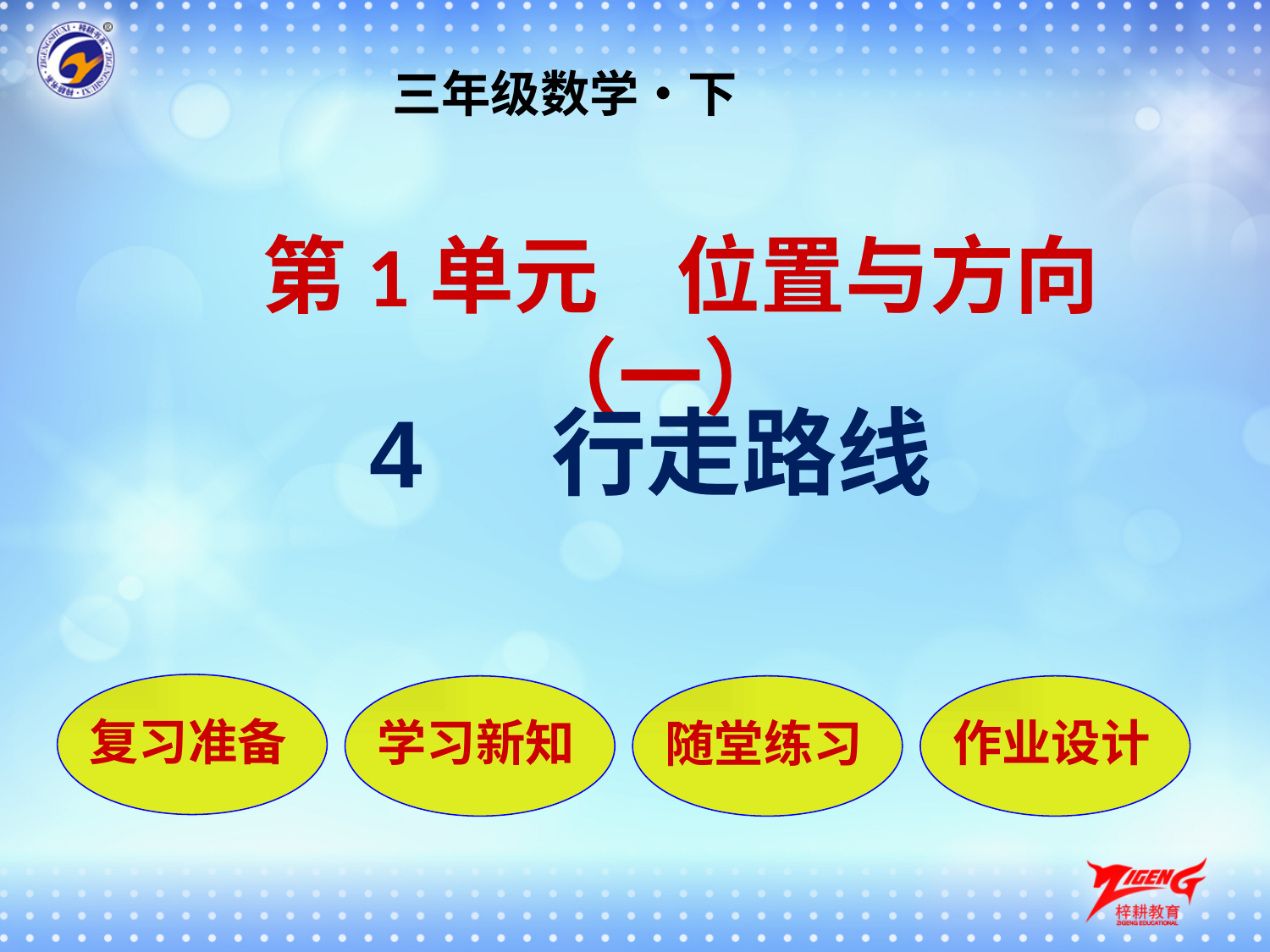

三年级数学•下
 第1单元    位置与方向（一）
4    行走路线

复习准备

学习新知

随堂练习

作业设计